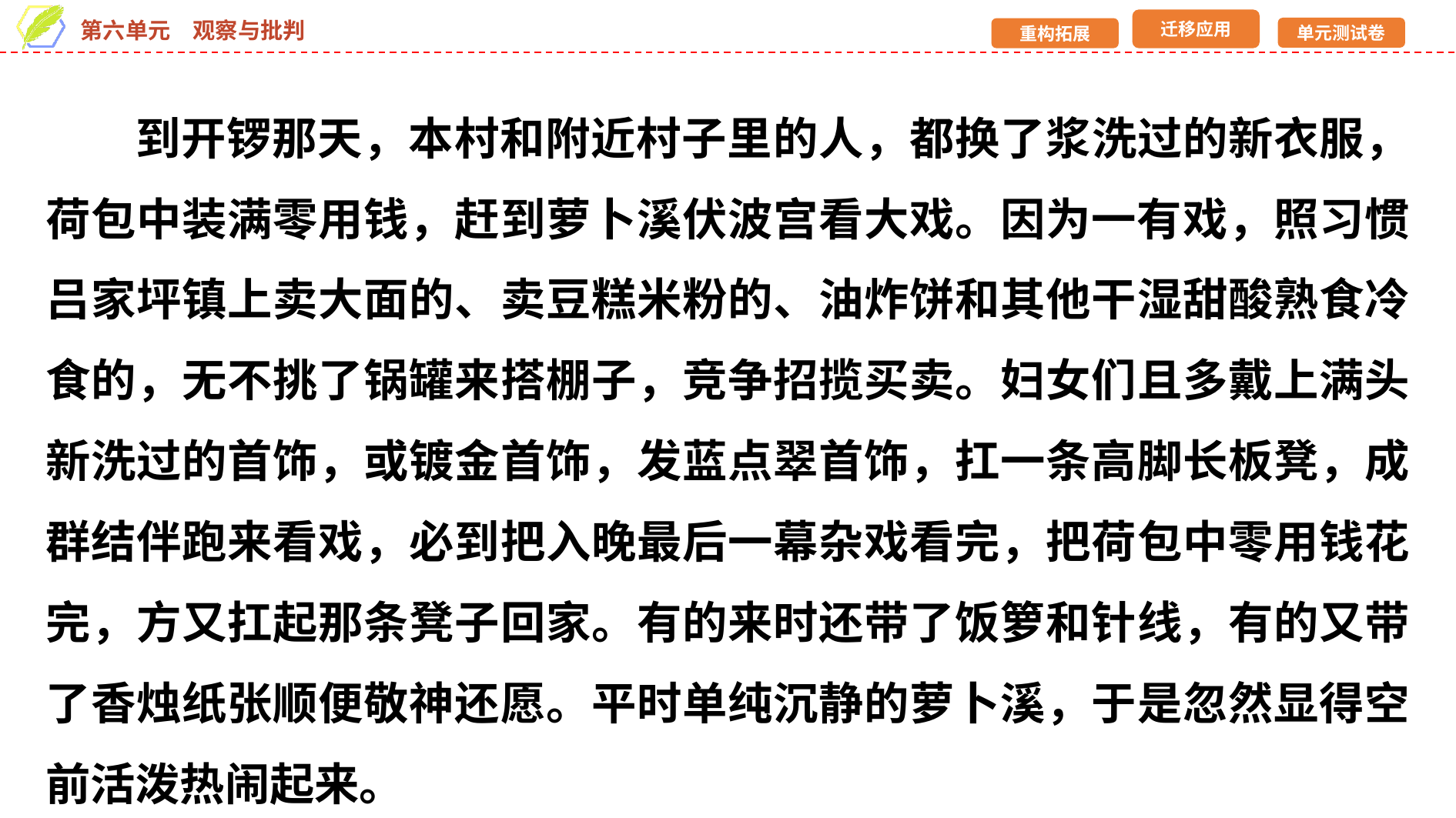

到开锣那天，本村和附近村子里的人，都换了浆洗过的新衣服，荷包中装满零用钱，赶到萝卜溪伏波宫看大戏。因为一有戏，照习惯吕家坪镇上卖大面的、卖豆糕米粉的、油炸饼和其他干湿甜酸熟食冷食的，无不挑了锅罐来搭棚子，竞争招揽买卖。妇女们且多戴上满头新洗过的首饰，或镀金首饰，发蓝点翠首饰，扛一条高脚长板凳，成群结伴跑来看戏，必到把入晚最后一幕杂戏看完，把荷包中零用钱花完，方又扛起那条凳子回家。有的来时还带了饭箩和针线，有的又带了香烛纸张顺便敬神还愿。平时单纯沉静的萝卜溪，于是忽然显得空前活泼热闹起来。